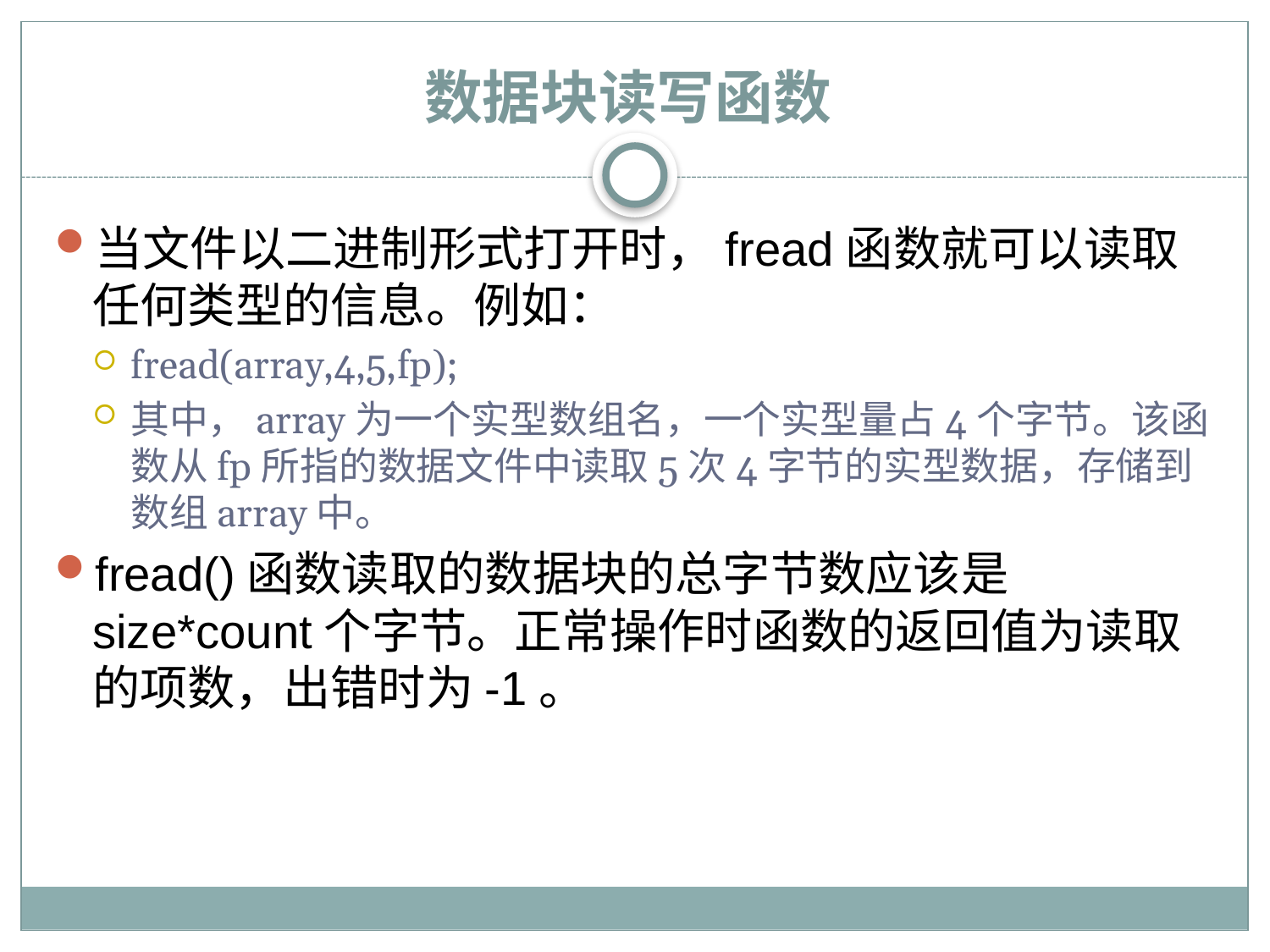

# 数据块读写函数
当文件以二进制形式打开时，fread函数就可以读取任何类型的信息。例如：
fread(array,4,5,fp);
其中，array为一个实型数组名，一个实型量占4个字节。该函数从fp所指的数据文件中读取5次4字节的实型数据，存储到数组array中。
fread()函数读取的数据块的总字节数应该是size*count个字节。正常操作时函数的返回值为读取的项数，出错时为-1。